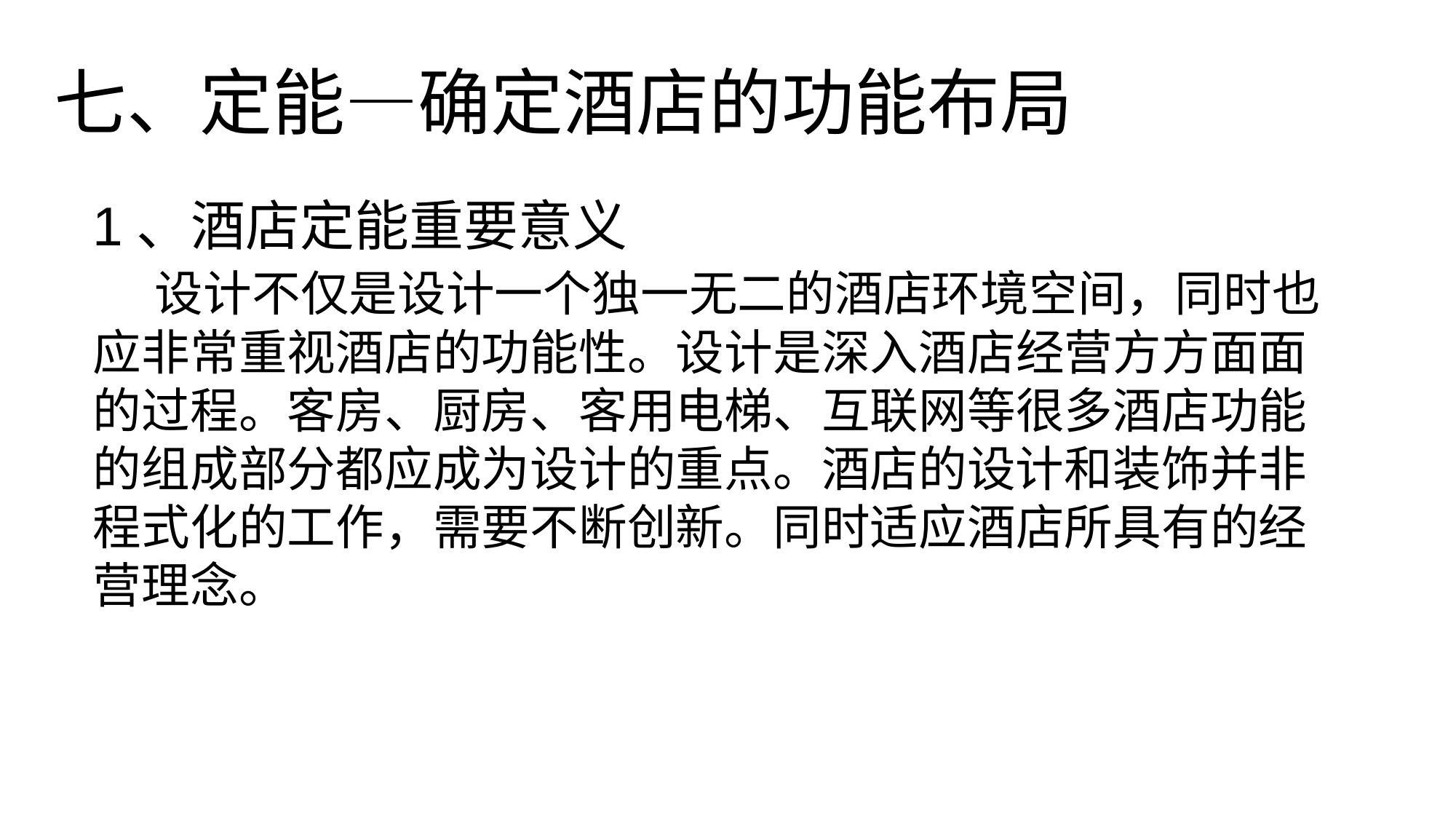

七、定能—确定酒店的功能布局
1、酒店定能重要意义
    设计不仅是设计一个独一无二的酒店环境空间，同时也应非常重视酒店的功能性。设计是深入酒店经营方方面面的过程。客房、厨房、客用电梯、互联网等很多酒店功能的组成部分都应成为设计的重点。酒店的设计和装饰并非程式化的工作，需要不断创新。同时适应酒店所具有的经营理念。